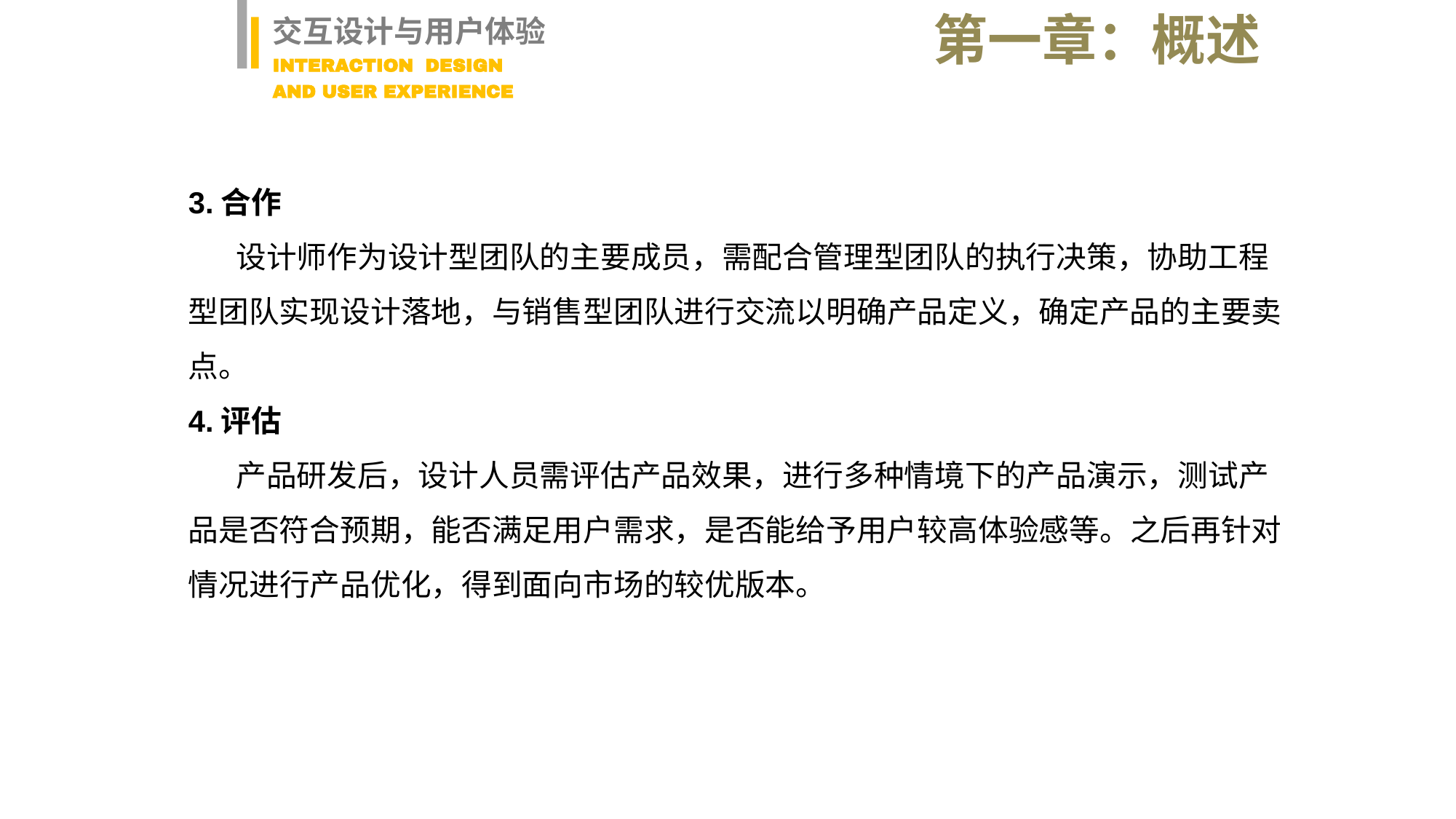

第一章：概述

交互设计与用户体验
INTERACTION  DESIGN
AND USER EXPERIENCE
3.合作
      设计师作为设计型团队的主要成员，需配合管理型团队的执行决策，协助工程型团队实现设计落地，与销售型团队进行交流以明确产品定义，确定产品的主要卖点。
4.评估
      产品研发后，设计人员需评估产品效果，进行多种情境下的产品演示，测试产品是否符合预期，能否满足用户需求，是否能给予用户较高体验感等。之后再针对情况进行产品优化，得到面向市场的较优版本。